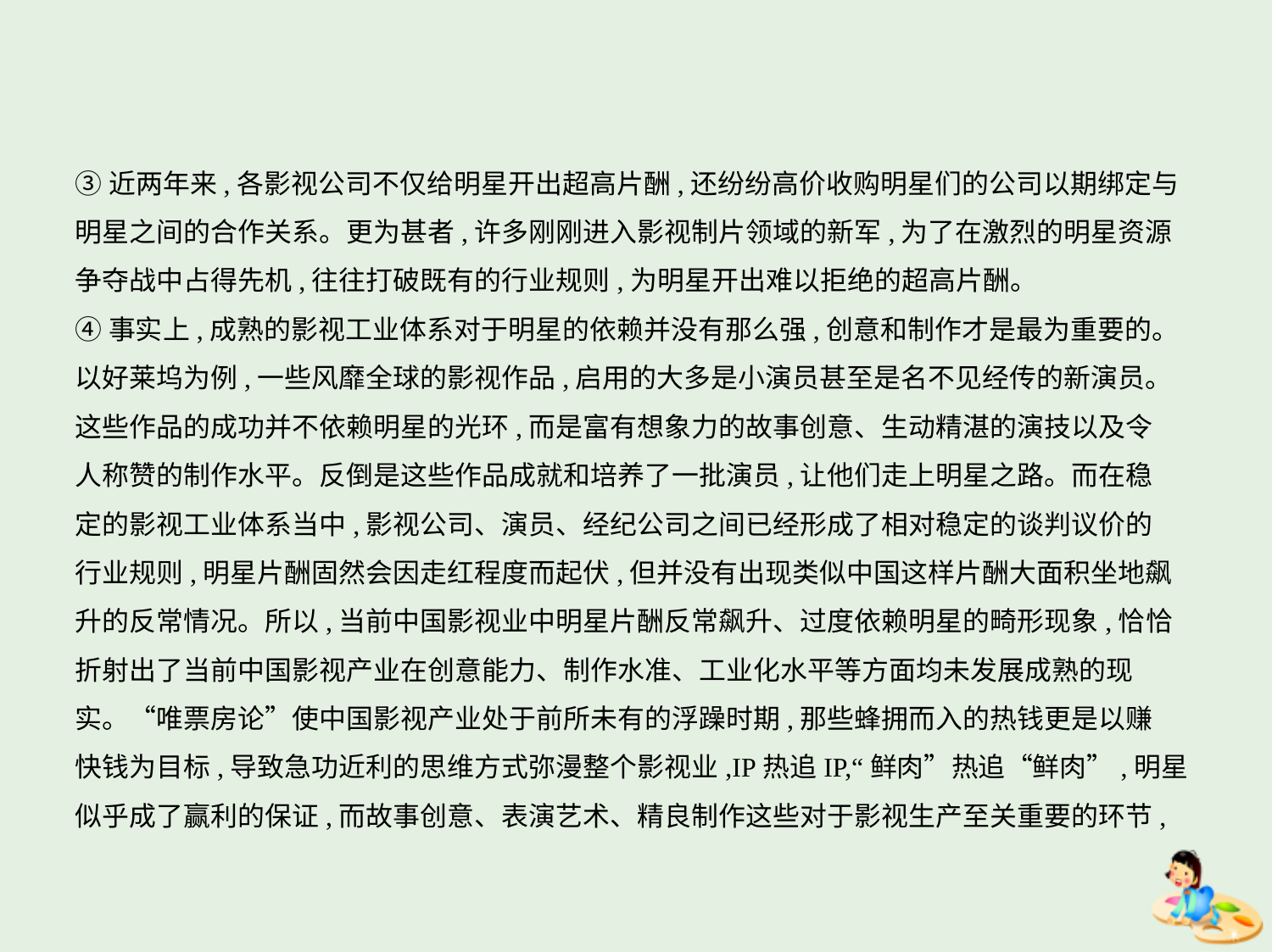

③近两年来,各影视公司不仅给明星开出超高片酬,还纷纷高价收购明星们的公司以期绑定与
明星之间的合作关系。更为甚者,许多刚刚进入影视制片领域的新军,为了在激烈的明星资源
争夺战中占得先机,往往打破既有的行业规则,为明星开出难以拒绝的超高片酬。
④事实上,成熟的影视工业体系对于明星的依赖并没有那么强,创意和制作才是最为重要的。
以好莱坞为例,一些风靡全球的影视作品,启用的大多是小演员甚至是名不见经传的新演员。
这些作品的成功并不依赖明星的光环,而是富有想象力的故事创意、生动精湛的演技以及令
人称赞的制作水平。反倒是这些作品成就和培养了一批演员,让他们走上明星之路。而在稳
定的影视工业体系当中,影视公司、演员、经纪公司之间已经形成了相对稳定的谈判议价的
行业规则,明星片酬固然会因走红程度而起伏,但并没有出现类似中国这样片酬大面积坐地飙
升的反常情况。所以,当前中国影视业中明星片酬反常飙升、过度依赖明星的畸形现象,恰恰
折射出了当前中国影视产业在创意能力、制作水准、工业化水平等方面均未发展成熟的现
实。“唯票房论”使中国影视产业处于前所未有的浮躁时期,那些蜂拥而入的热钱更是以赚
快钱为目标,导致急功近利的思维方式弥漫整个影视业,IP热追IP,“鲜肉”热追“鲜肉”,明星
似乎成了赢利的保证,而故事创意、表演艺术、精良制作这些对于影视生产至关重要的环节,